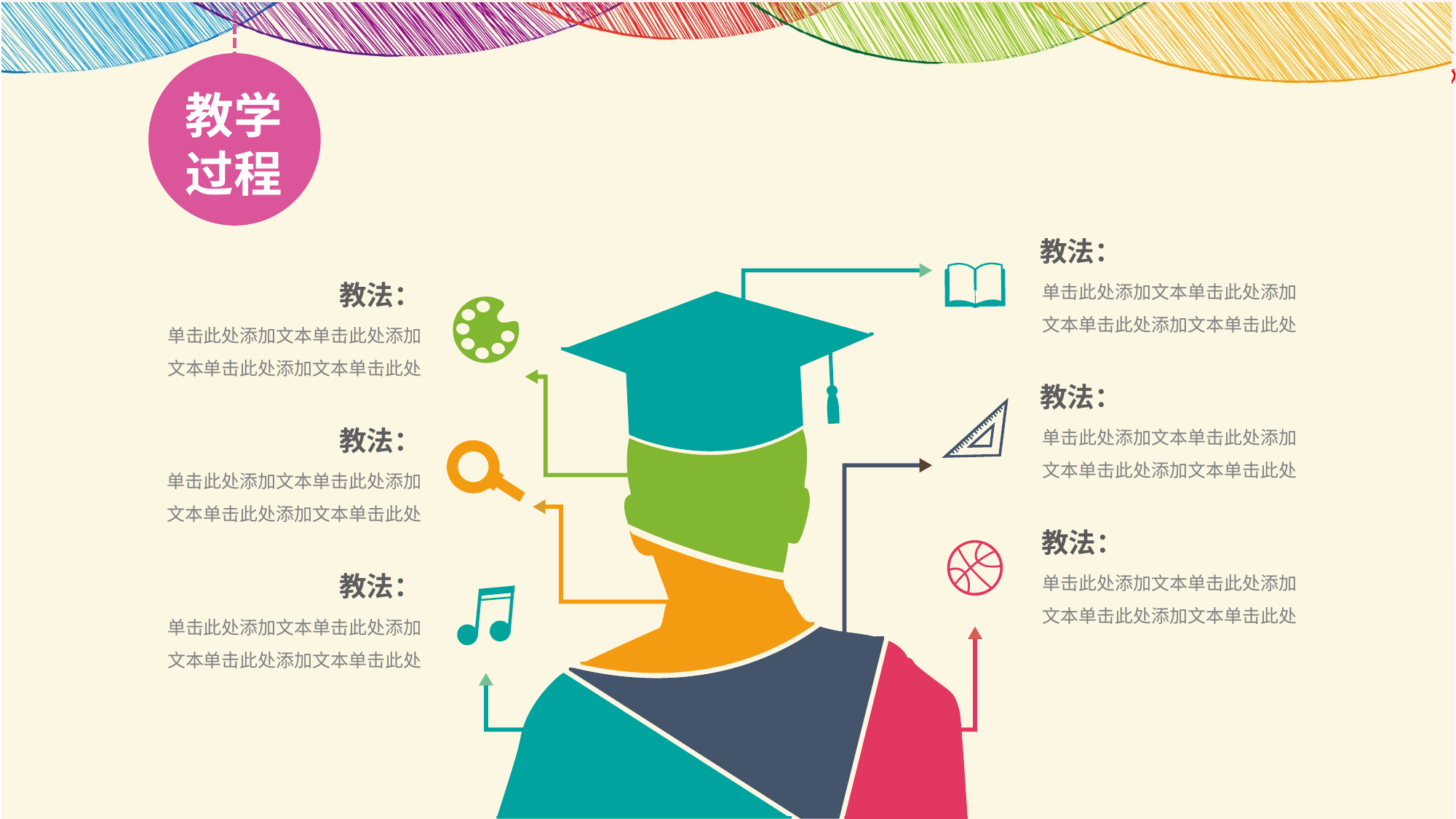

教学
过程
教法：
单击此处添加文本单击此处添加文本单击此处添加文本单击此处

教法：
单击此处添加文本单击此处添加文本单击此处添加文本单击此处
教法：
单击此处添加文本单击此处添加文本单击此处添加文本单击此处
教法：
单击此处添加文本单击此处添加文本单击此处添加文本单击此处
教法：
单击此处添加文本单击此处添加文本单击此处添加文本单击此处
教法：
单击此处添加文本单击此处添加文本单击此处添加文本单击此处